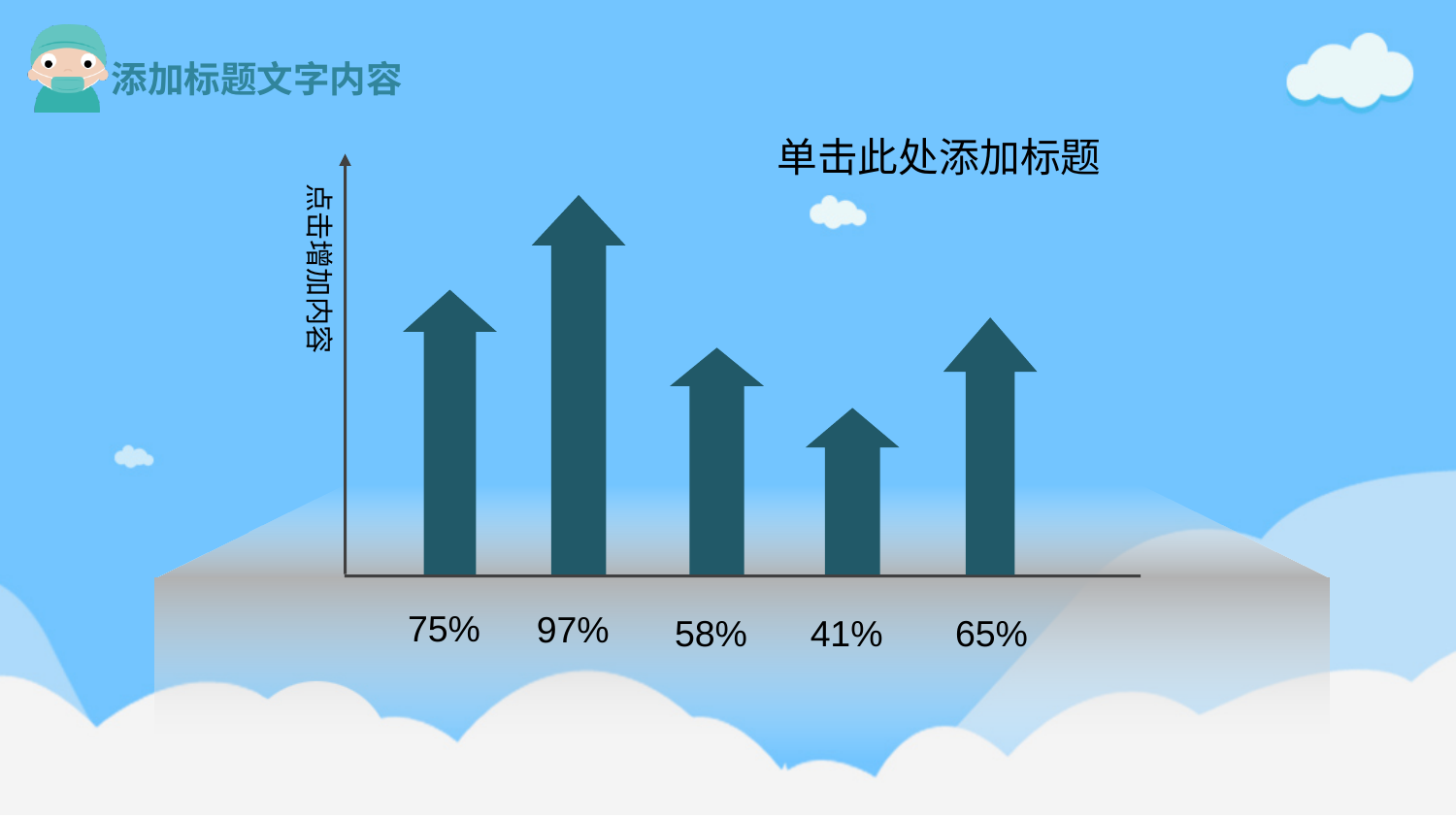

单击此处添加标题

点击增加内容

75%
97%
58%
41%
65%